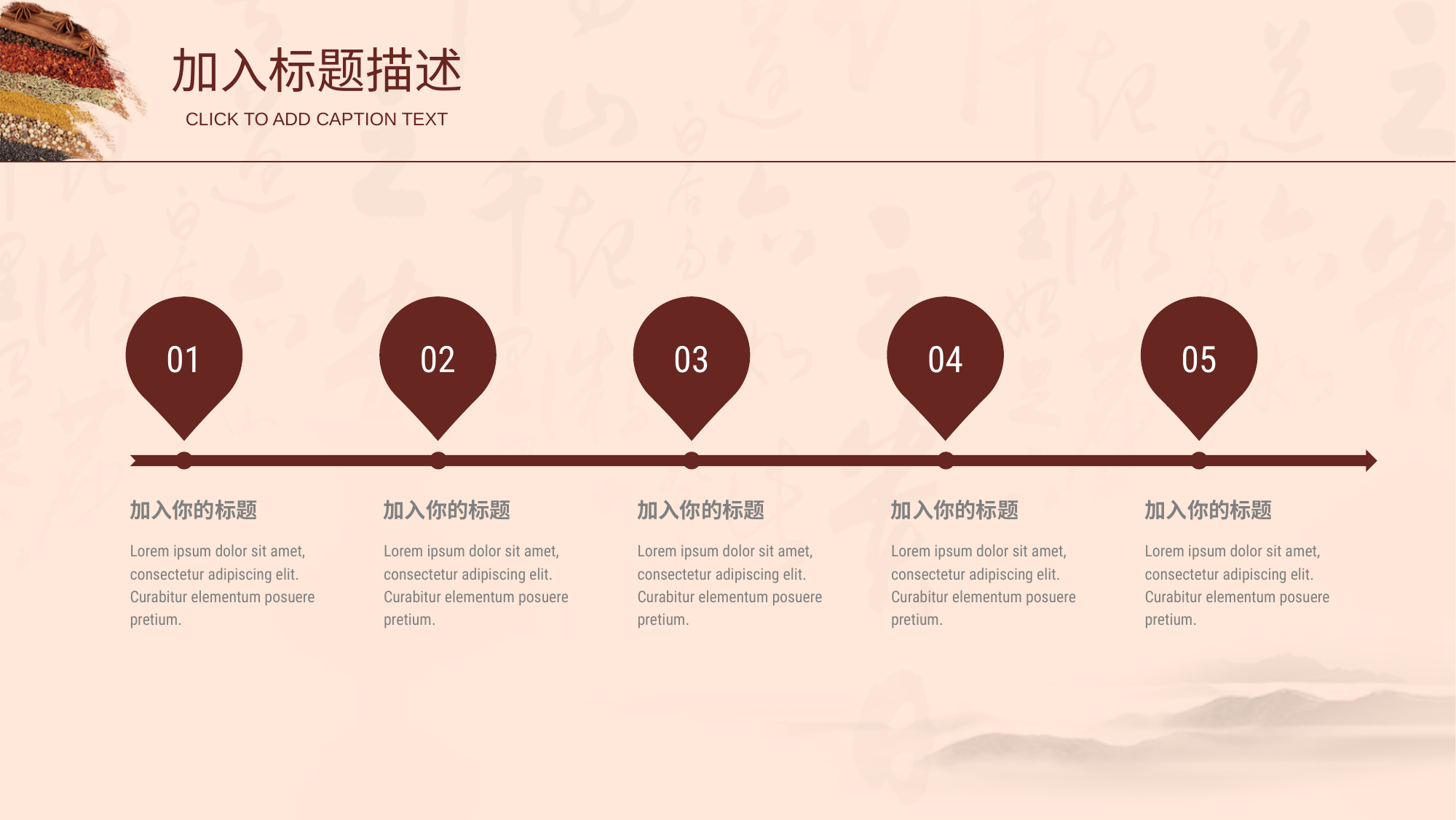

加入标题描述
CLICK TO ADD CAPTION TEXT

01

02

03

04

05

加入你的标题
Lorem ipsum dolor sit amet, consectetur adipiscing elit. Curabitur elementum posuere pretium.
加入你的标题
Lorem ipsum dolor sit amet, consectetur adipiscing elit. Curabitur elementum posuere pretium.
加入你的标题
Lorem ipsum dolor sit amet, consectetur adipiscing elit. Curabitur elementum posuere pretium.
加入你的标题
Lorem ipsum dolor sit amet, consectetur adipiscing elit. Curabitur elementum posuere pretium.
加入你的标题
Lorem ipsum dolor sit amet, consectetur adipiscing elit. Curabitur elementum posuere pretium.